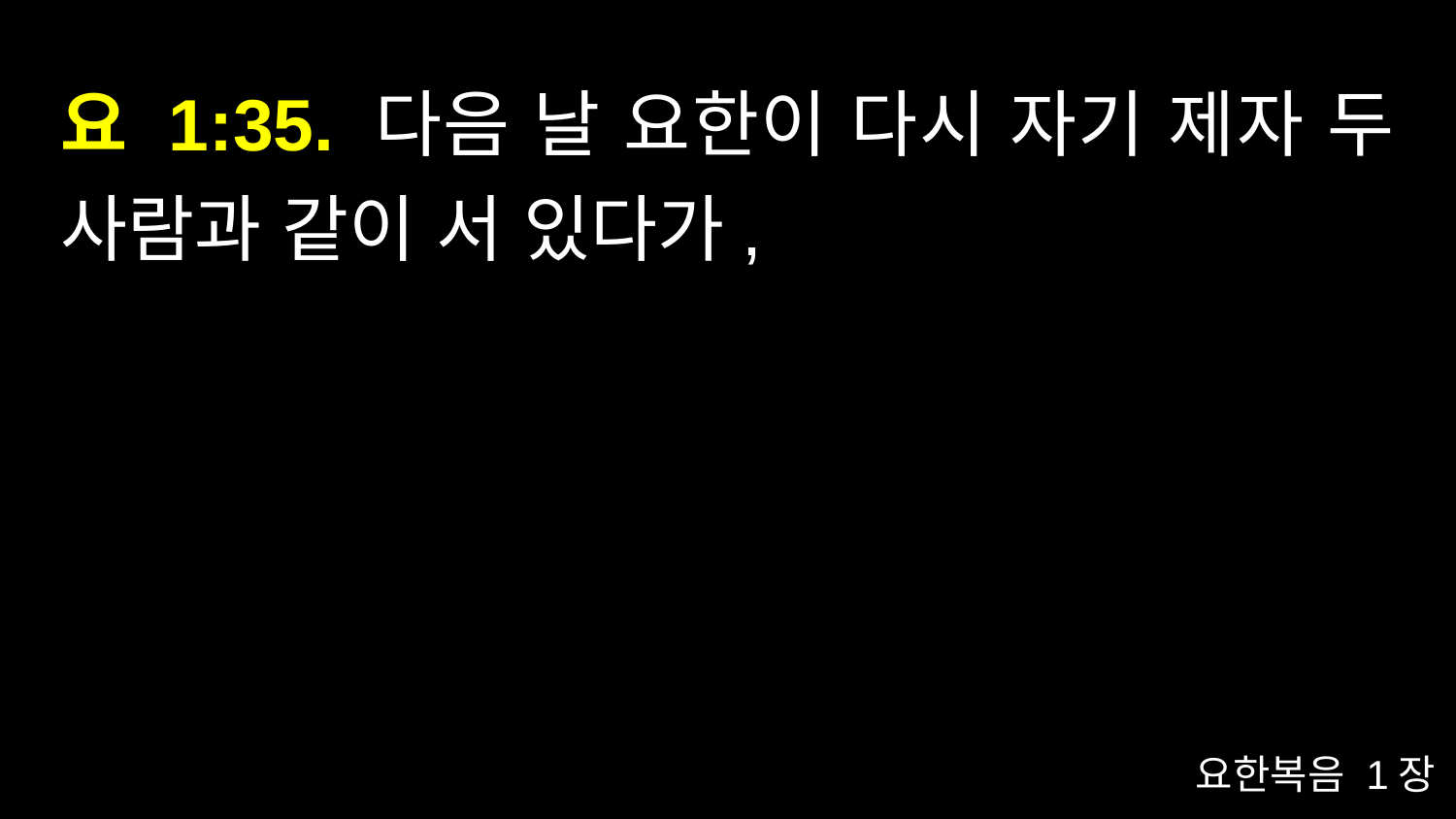

# 요 1:35. 다음 날 요한이 다시 자기 제자 두 사람과 같이 서 있다가,
요한복음 1장